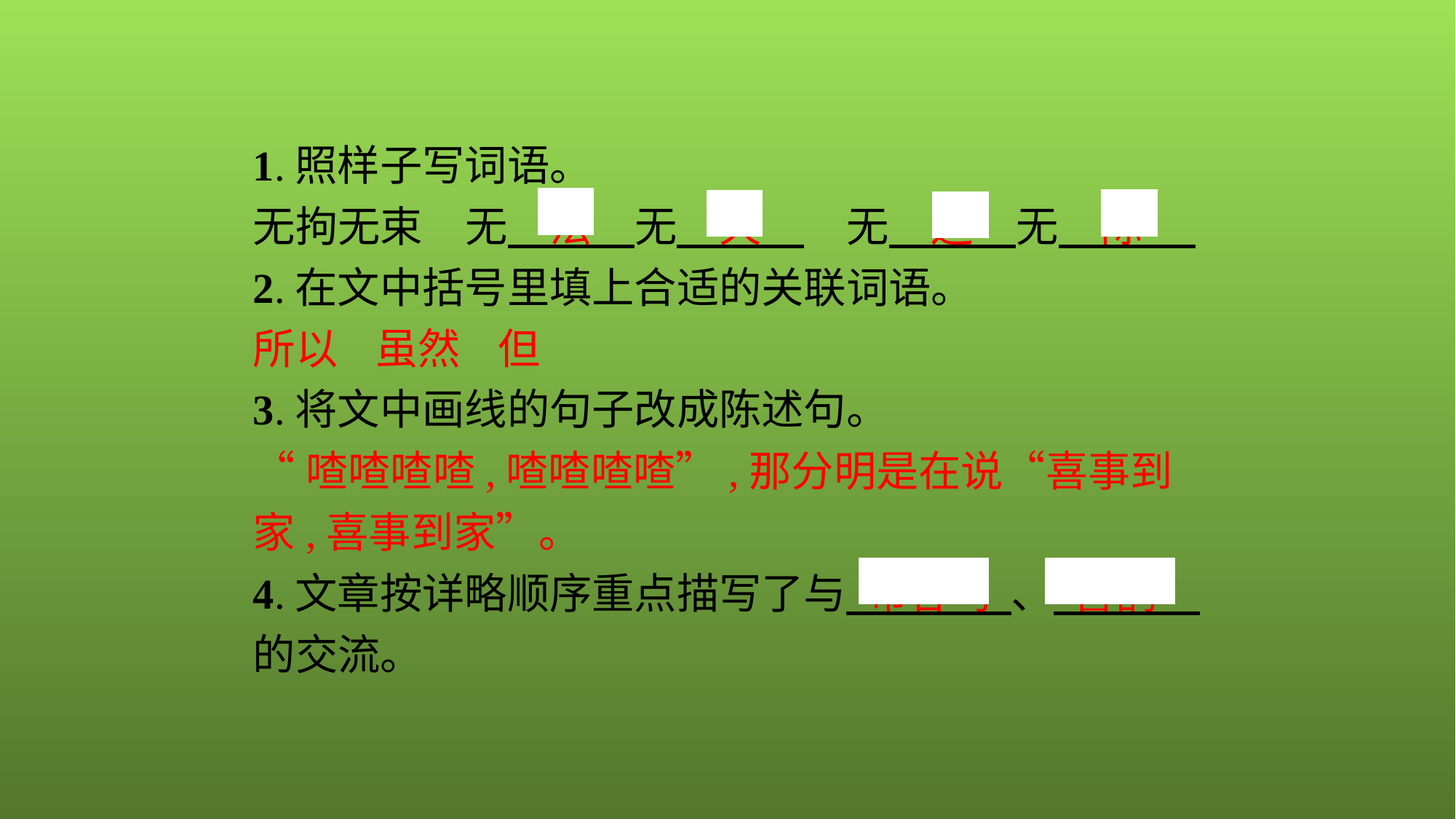

1.照样子写词语。
无拘无束　无　法　无　天　　无　边　无　际
2.在文中括号里填上合适的关联词语。
所以    虽然    但
3.将文中画线的句子改成陈述句。
“喳喳喳喳,喳喳喳喳”,那分明是在说“喜事到家,喜事到家”。
4.文章按详略顺序重点描写了与  布谷鸟  、  喜鹊　的交流。